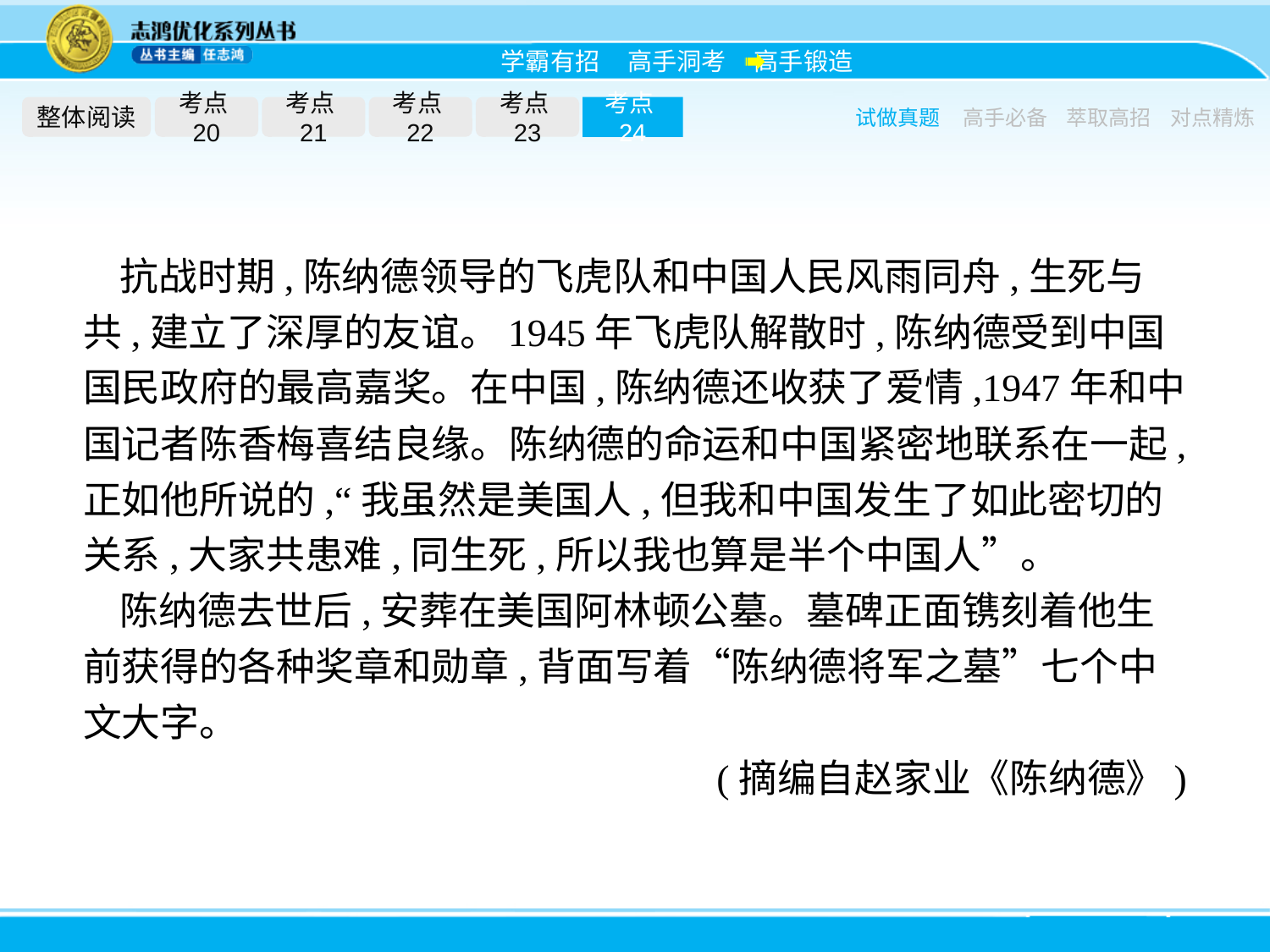

整体阅读
考点20
考点21
考点22
考点23
考点24
试做真题
高手必备
萃取高招
对点精炼
抗战时期,陈纳德领导的飞虎队和中国人民风雨同舟,生死与共,建立了深厚的友谊。1945年飞虎队解散时,陈纳德受到中国国民政府的最高嘉奖。在中国,陈纳德还收获了爱情,1947年和中国记者陈香梅喜结良缘。陈纳德的命运和中国紧密地联系在一起,正如他所说的,“我虽然是美国人,但我和中国发生了如此密切的关系,大家共患难,同生死,所以我也算是半个中国人”。
陈纳德去世后,安葬在美国阿林顿公墓。墓碑正面镌刻着他生前获得的各种奖章和勋章,背面写着“陈纳德将军之墓”七个中文大字。
(摘编自赵家业《陈纳德》)